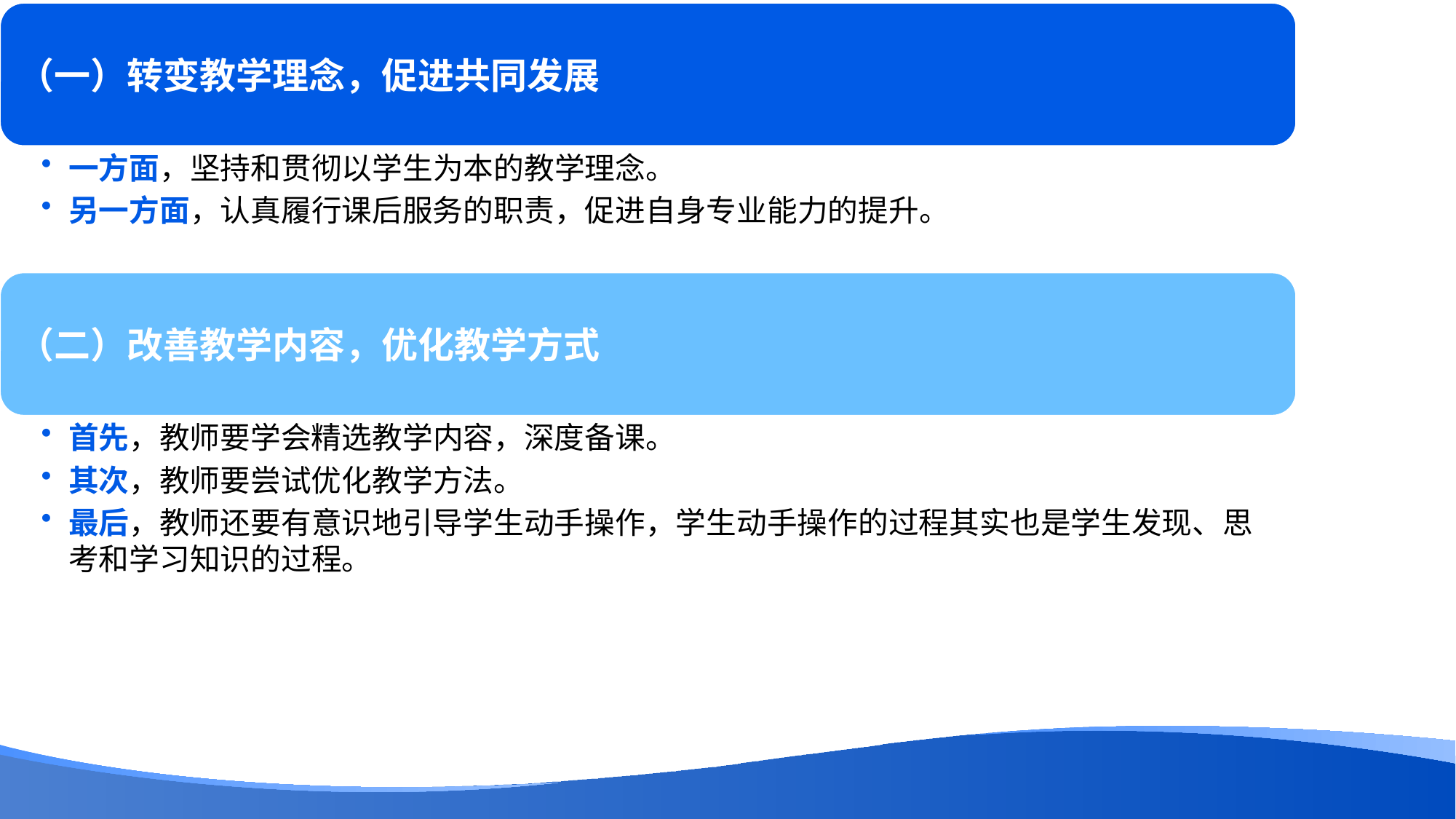

# 三、教师专业能力的提升
（一）转变教学理念，促进共同发展
一方面，坚持和贯彻以学生为本的教学理念。
另一方面，认真履行课后服务的职责，促进自身专业能力的提升。
（二）改善教学内容，优化教学方式
首先，教师要学会精选教学内容，深度备课。
其次，教师要尝试优化教学方法。
最后，教师还要有意识地引导学生动手操作，学生动手操作的过程其实也是学生发现、思考和学习知识的过程。